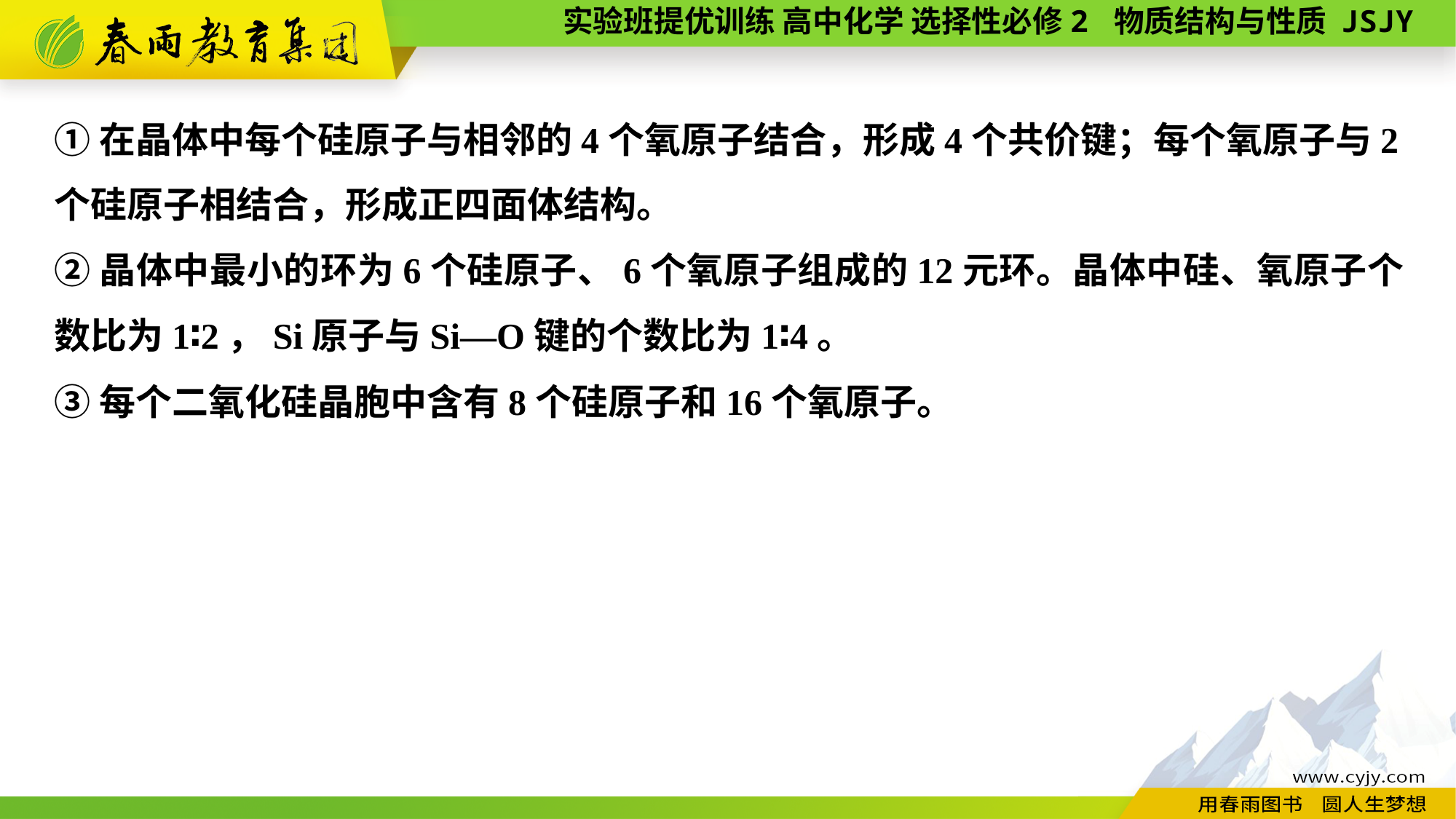

①在晶体中每个硅原子与相邻的4个氧原子结合，形成4个共价键；每个氧原子与2个硅原子相结合，形成正四面体结构。
②晶体中最小的环为6个硅原子、6个氧原子组成的12元环。晶体中硅、氧原子个数比为1∶2，Si原子与Si—O键的个数比为1∶4。
③每个二氧化硅晶胞中含有8个硅原子和16个氧原子。